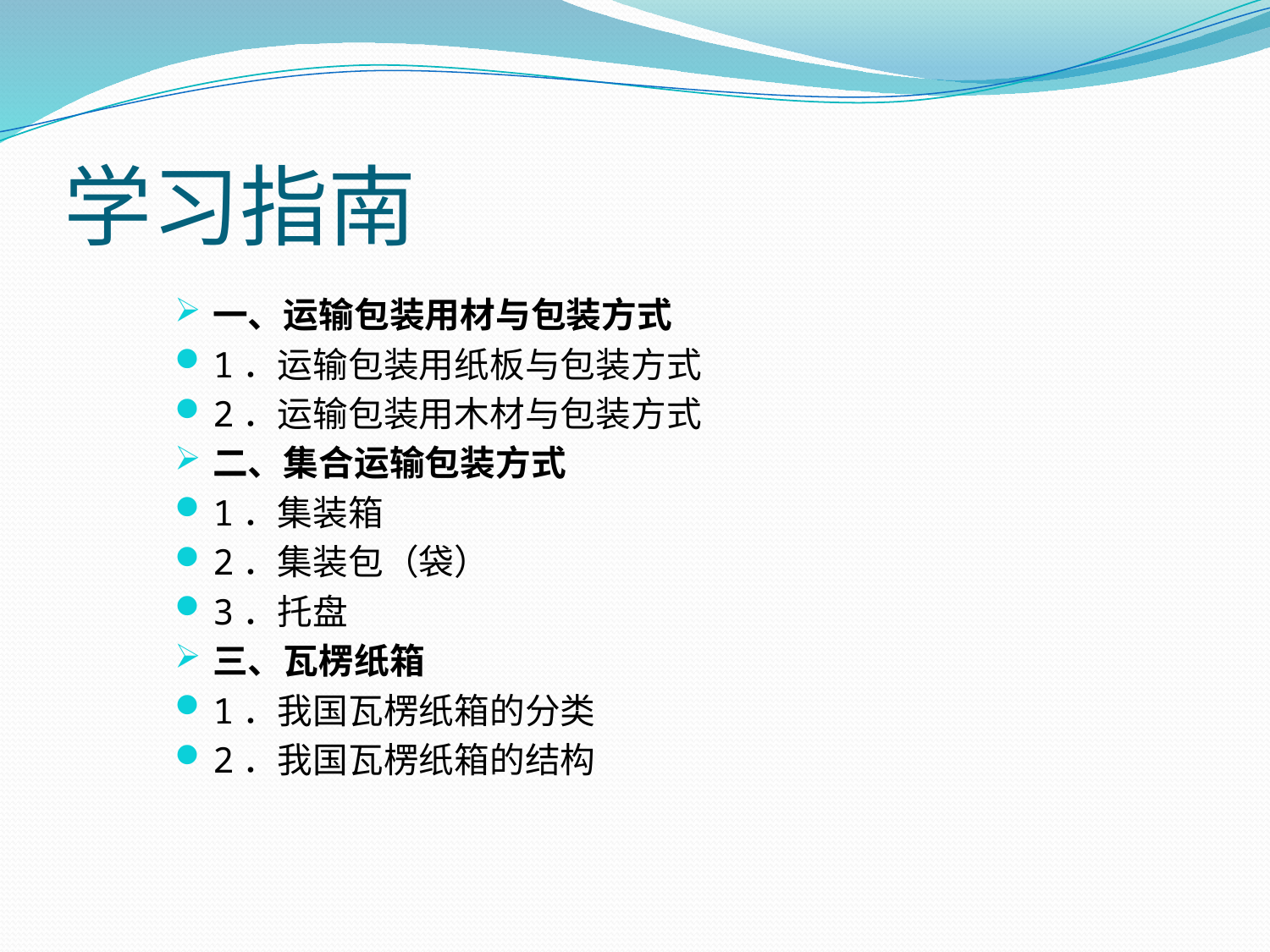

# 学习指南
一、运输包装用材与包装方式
1．运输包装用纸板与包装方式
2．运输包装用木材与包装方式
二、集合运输包装方式
1．集装箱
2．集装包（袋）
3．托盘
三、瓦楞纸箱
1．我国瓦楞纸箱的分类
2．我国瓦楞纸箱的结构